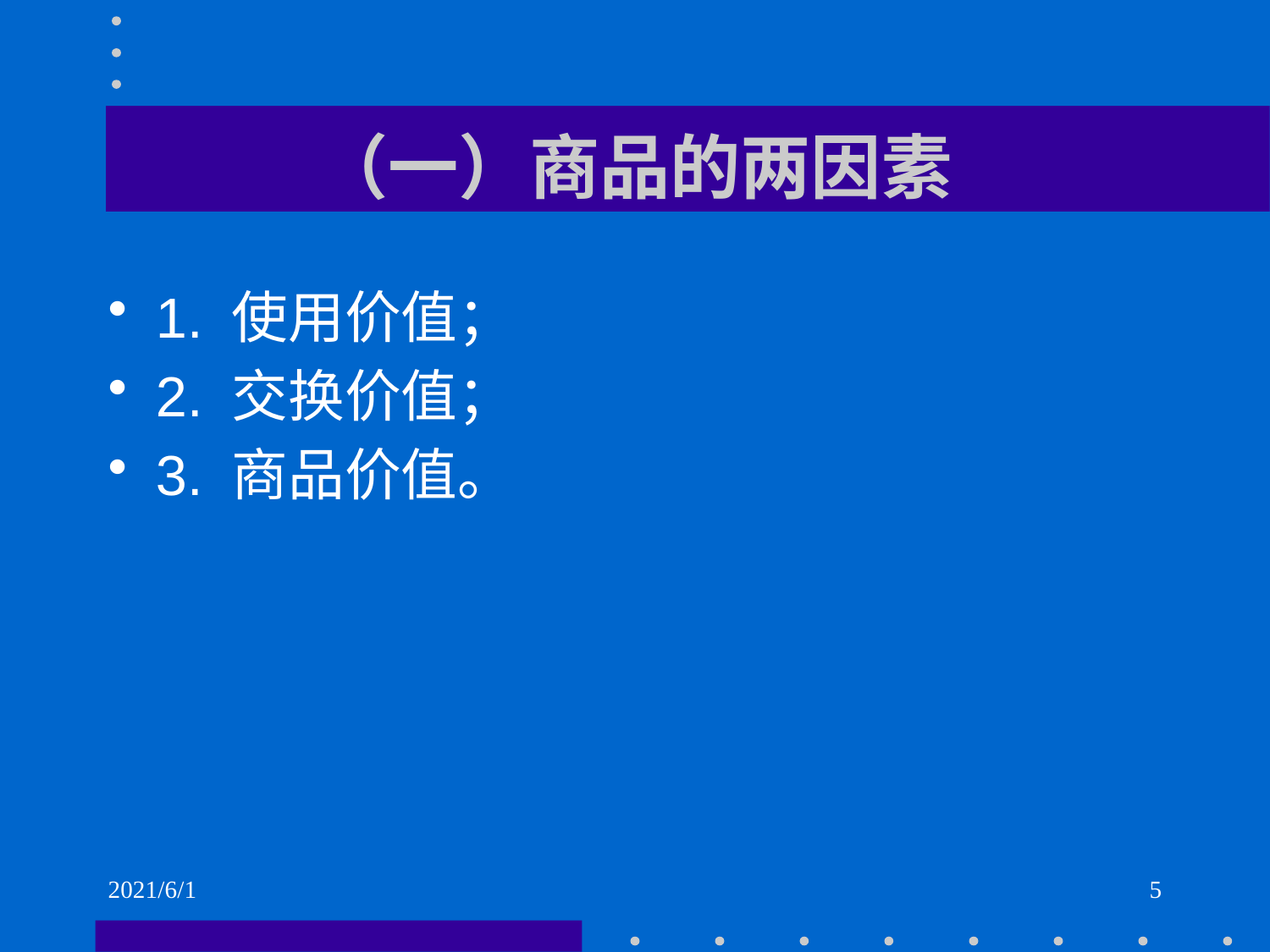

# （一）商品的两因素
1. 使用价值；
2. 交换价值；
3. 商品价值。

2021/6/1
5